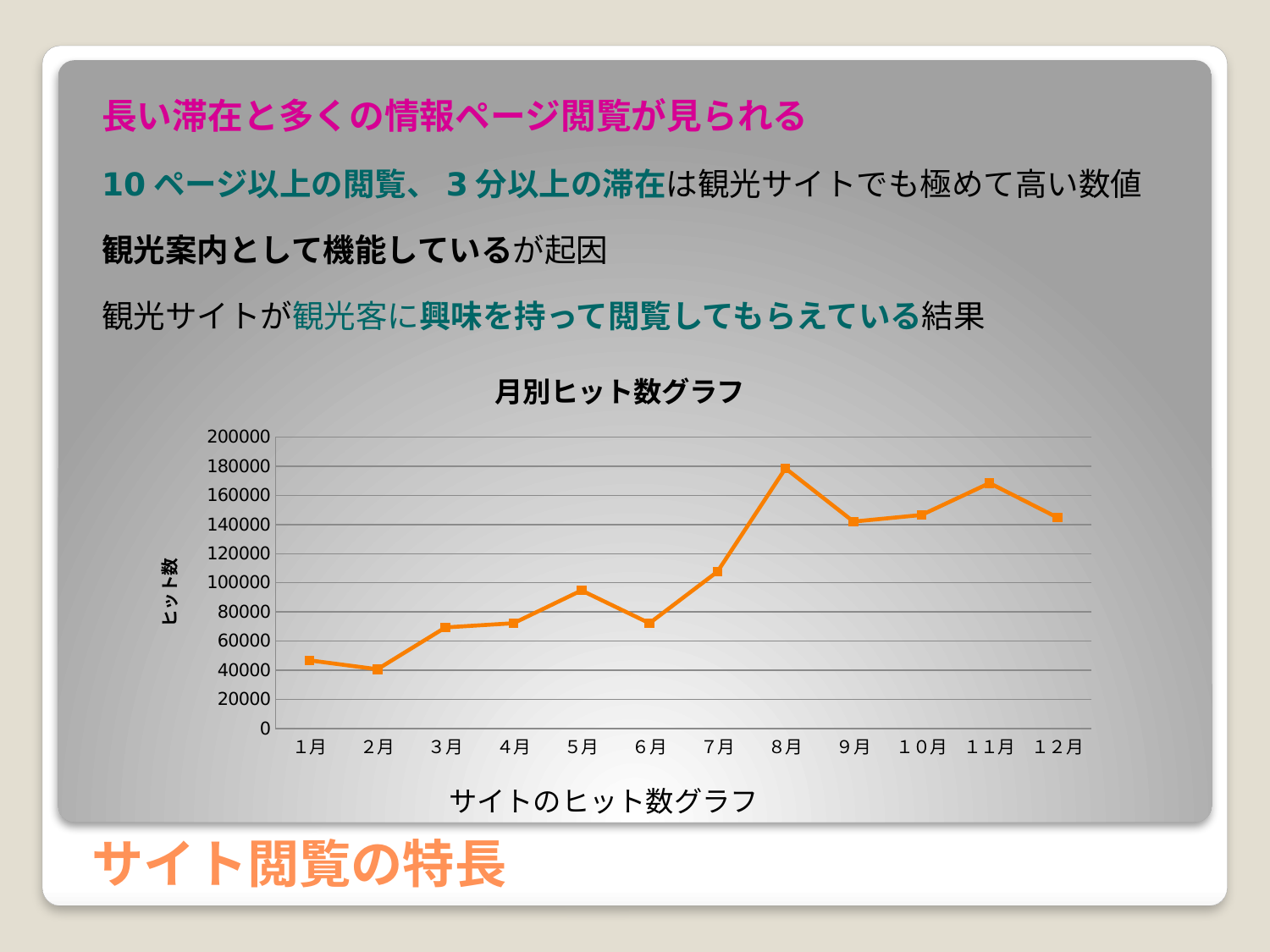

長い滞在と多くの情報ページ閲覧が見られる

10ページ以上の閲覧、3分以上の滞在は観光サイトでも極めて高い数値

観光案内として機能しているが起因

観光サイトが観光客に興味を持って閲覧してもらえている結果

### Chart: 月別ヒット数グラフ

| Category |  |
|---|---|
| １月 | 46764.0 |
| ２月 | 40656.0 |
| ３月 | 69360.0 |
| ４月 | 72264.0 |
| ５月 | 94740.0 |
| ６月 | 72264.0 |
| ７月 | 107700.0 |
| ８月 | 178584.0 |
| ９月 | 142056.0 |
| １０月 | 146568.0 |
| １１月 | 168468.0 |
| １２月 | 144804.0 |
サイトのヒット数グラフ
サイト閲覧の特長